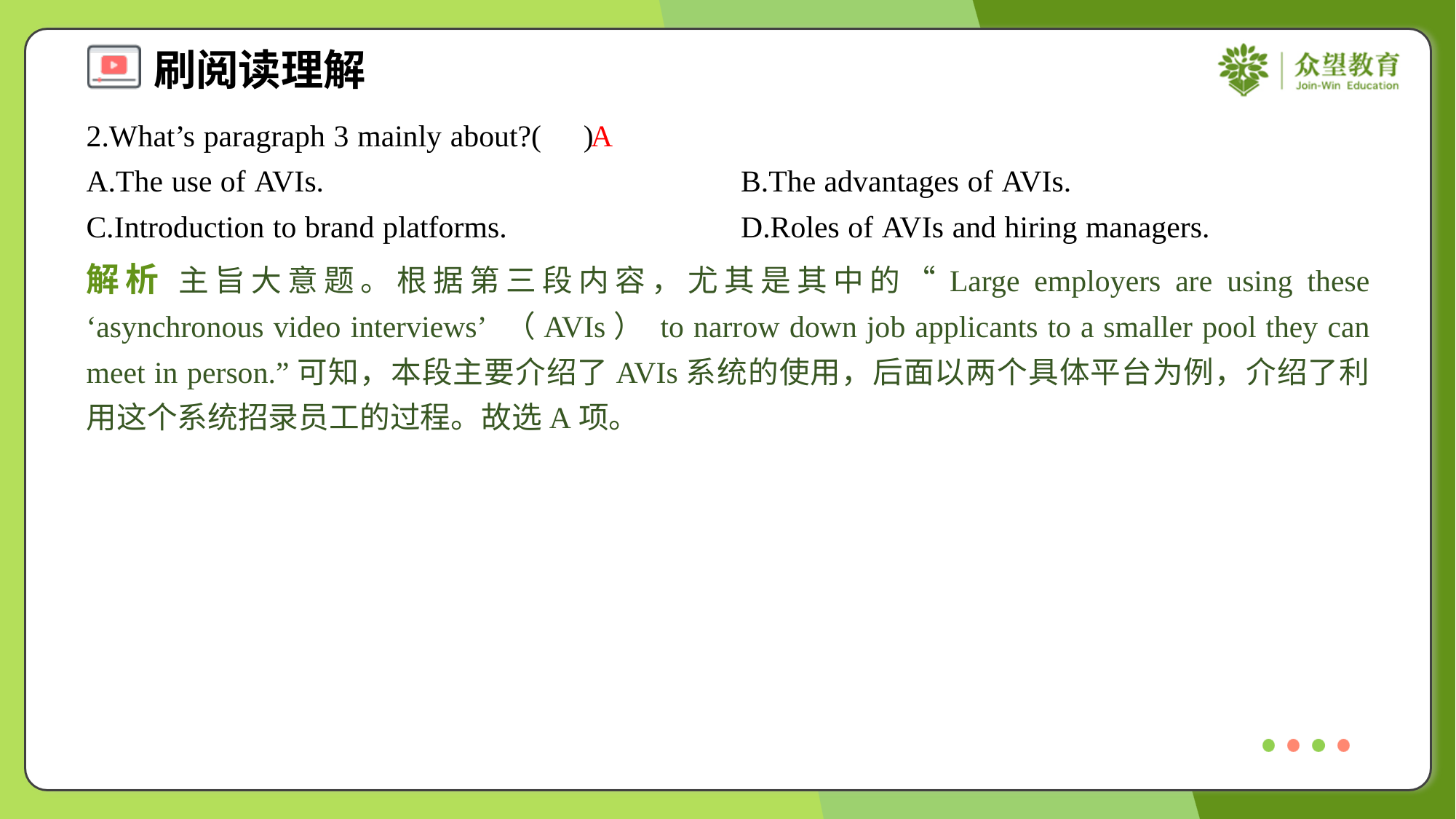

2.What’s paragraph 3 mainly about?(     )
A
A.The use of AVIs.	B.The advantages of AVIs.
C.Introduction to brand platforms.	D.Roles of AVIs and hiring managers.
解析 主旨大意题。根据第三段内容，尤其是其中的“Large employers are using these ‘asynchronous video interviews’ （AVIs） to narrow down job applicants to a smaller pool they can meet in person.”可知，本段主要介绍了AVIs系统的使用，后面以两个具体平台为例，介绍了利用这个系统招录员工的过程。故选A项。